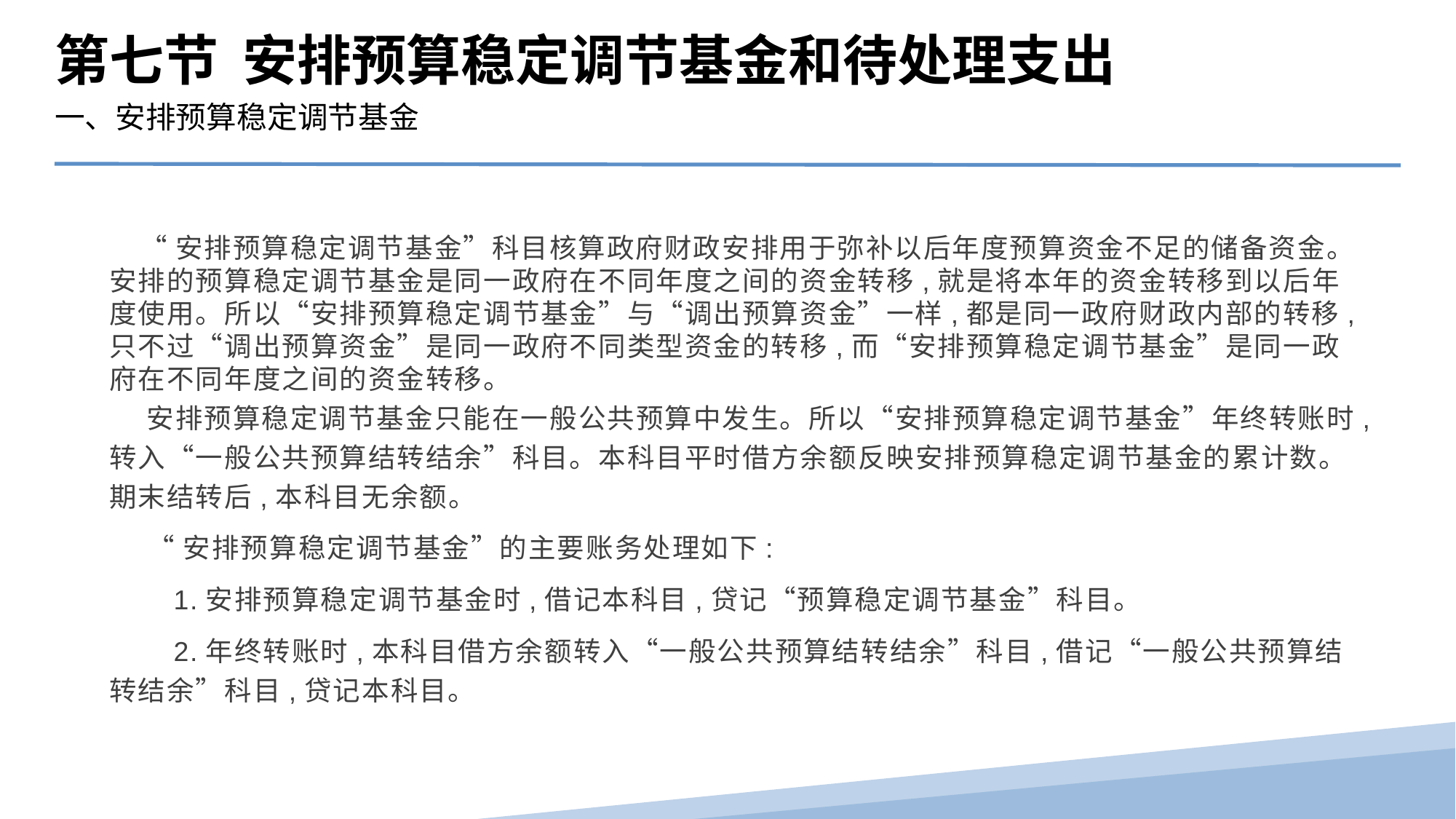

第七节  安排预算稳定调节基金和待处理支出
一、安排预算稳定调节基金
    “安排预算稳定调节基金”科目核算政府财政安排用于弥补以后年度预算资金不足的储备资金。安排的预算稳定调节基金是同一政府在不同年度之间的资金转移,就是将本年的资金转移到以后年度使用。所以“安排预算稳定调节基金”与“调出预算资金”一样,都是同一政府财政内部的转移,只不过“调出预算资金”是同一政府不同类型资金的转移,而“安排预算稳定调节基金”是同一政府在不同年度之间的资金转移。
    安排预算稳定调节基金只能在一般公共预算中发生。所以“安排预算稳定调节基金”年终转账时,转入“一般公共预算结转结余”科目。本科目平时借方余额反映安排预算稳定调节基金的累计数。期末结转后,本科目无余额。
     “安排预算稳定调节基金”的主要账务处理如下:
　　1.安排预算稳定调节基金时,借记本科目,贷记“预算稳定调节基金”科目。
　　2.年终转账时,本科目借方余额转入“一般公共预算结转结余”科目,借记“一般公共预算结转结余”科目,贷记本科目。